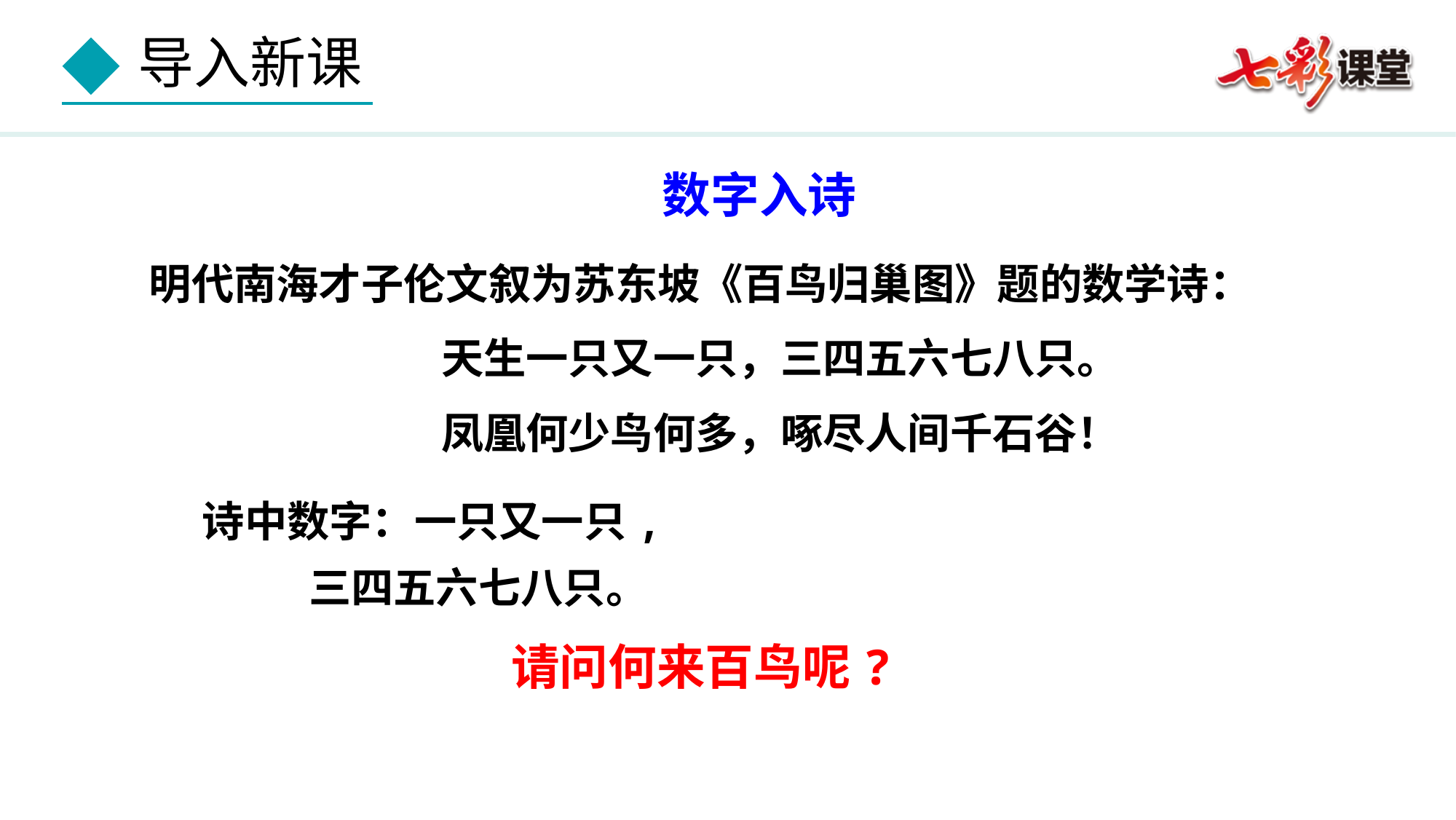

数字入诗
     明代南海才子伦文叙为苏东坡《百鸟归巢图》题的数学诗：
         天生一只又一只，三四五六七八只。
         凤凰何少鸟何多，啄尽人间千石谷！
诗中数字：一只又一只,
          三四五六七八只。
请问何来百鸟呢?